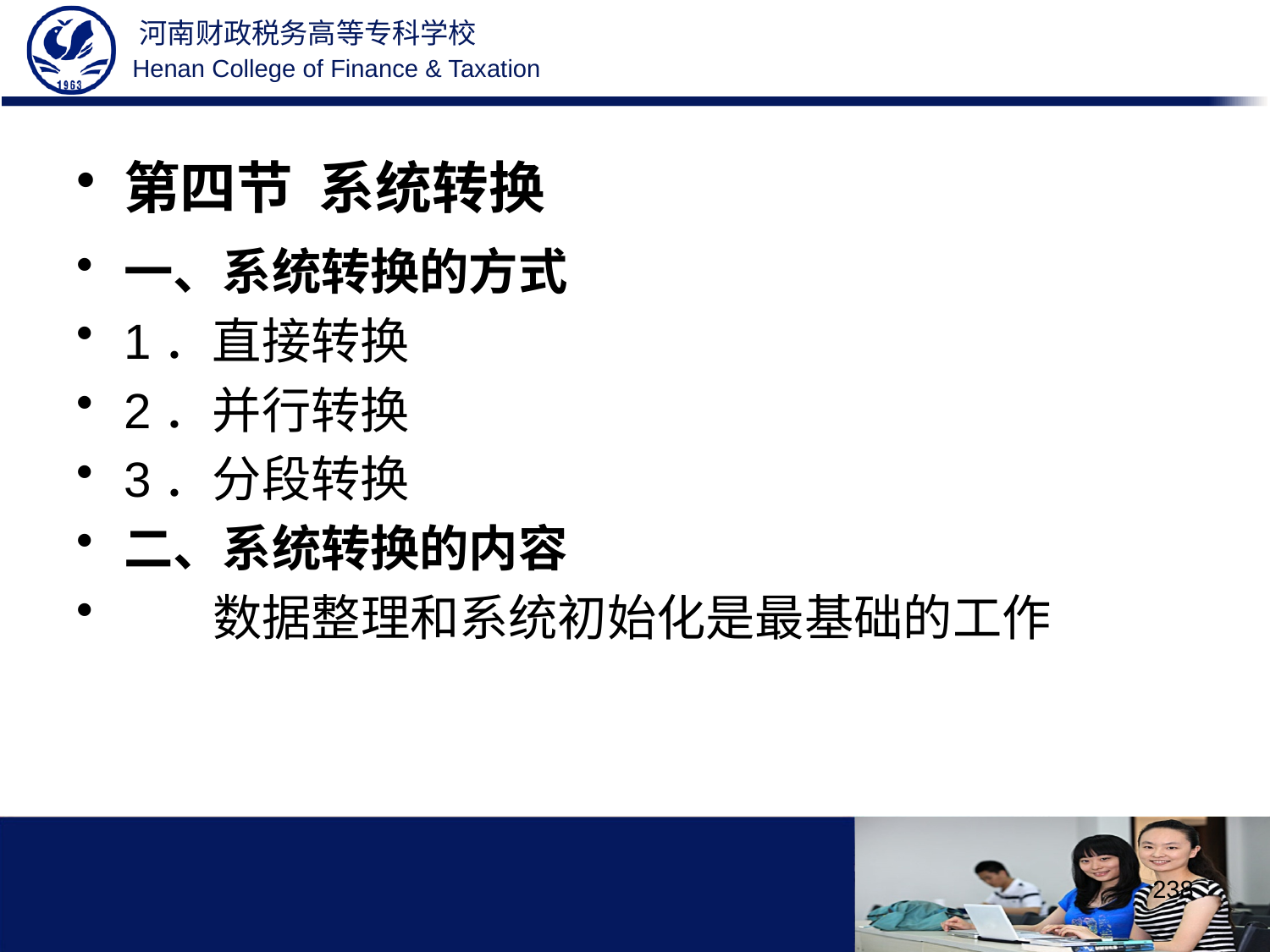

第四节  系统转换
一、系统转换的方式
1．直接转换
2．并行转换
3．分段转换
二、系统转换的内容
       数据整理和系统初始化是最基础的工作

238